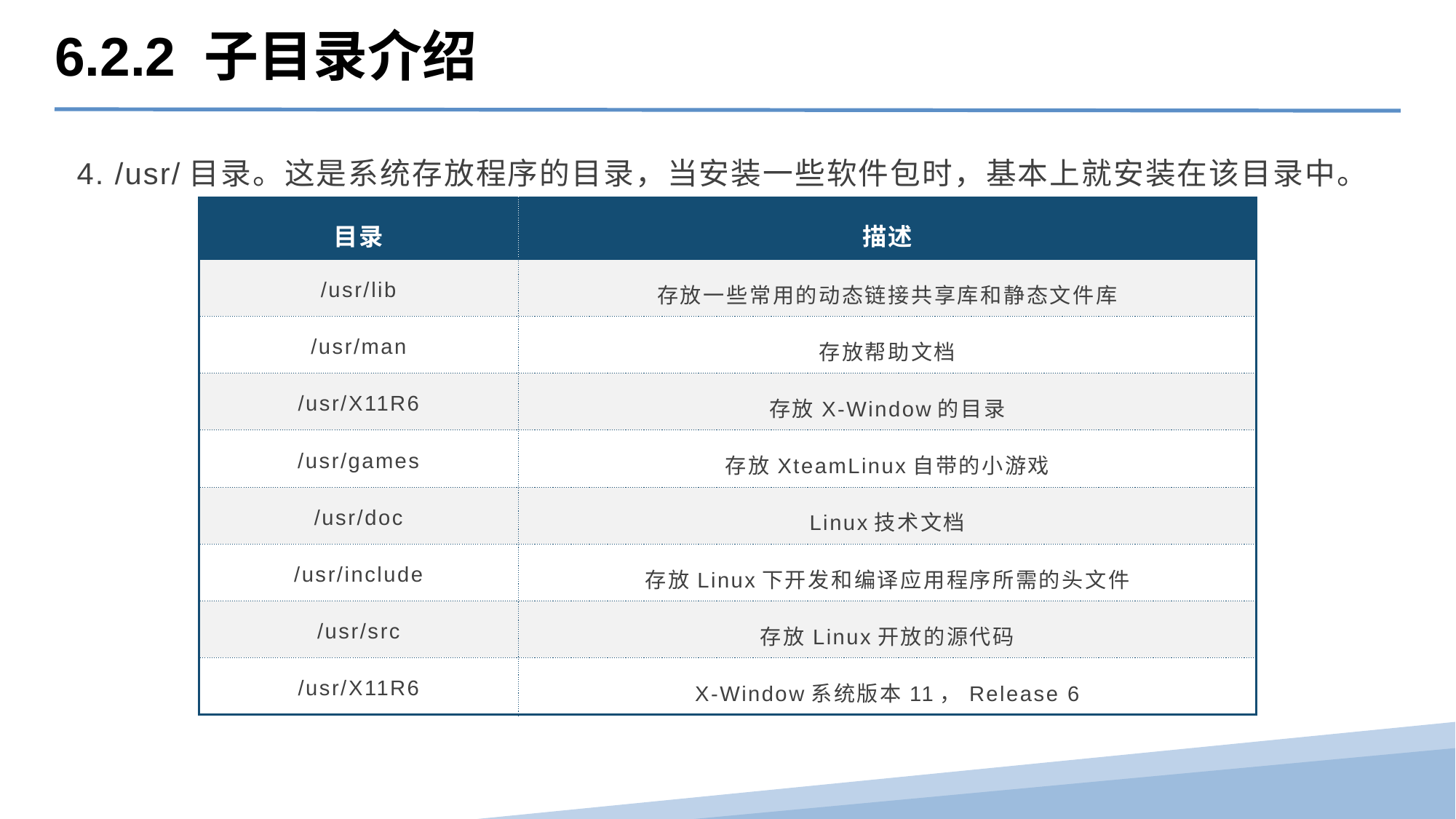

6.2.2 子目录介绍
4. /usr/目录。这是系统存放程序的目录，当安装一些软件包时，基本上就安装在该目录中。
| 目录 | 描述 |
| --- | --- |
| /usr/lib | 存放一些常用的动态链接共享库和静态文件库 |
| /usr/man | 存放帮助文档 |
| /usr/X11R6 | 存放X-Window的目录 |
| /usr/games | 存放XteamLinux自带的小游戏 |
| /usr/doc | Linux技术文档 |
| /usr/include | 存放Linux下开发和编译应用程序所需的头文件 |
| /usr/src | 存放Linux开放的源代码 |
| /usr/X11R6 | X-Window系统版本11，Release 6 |